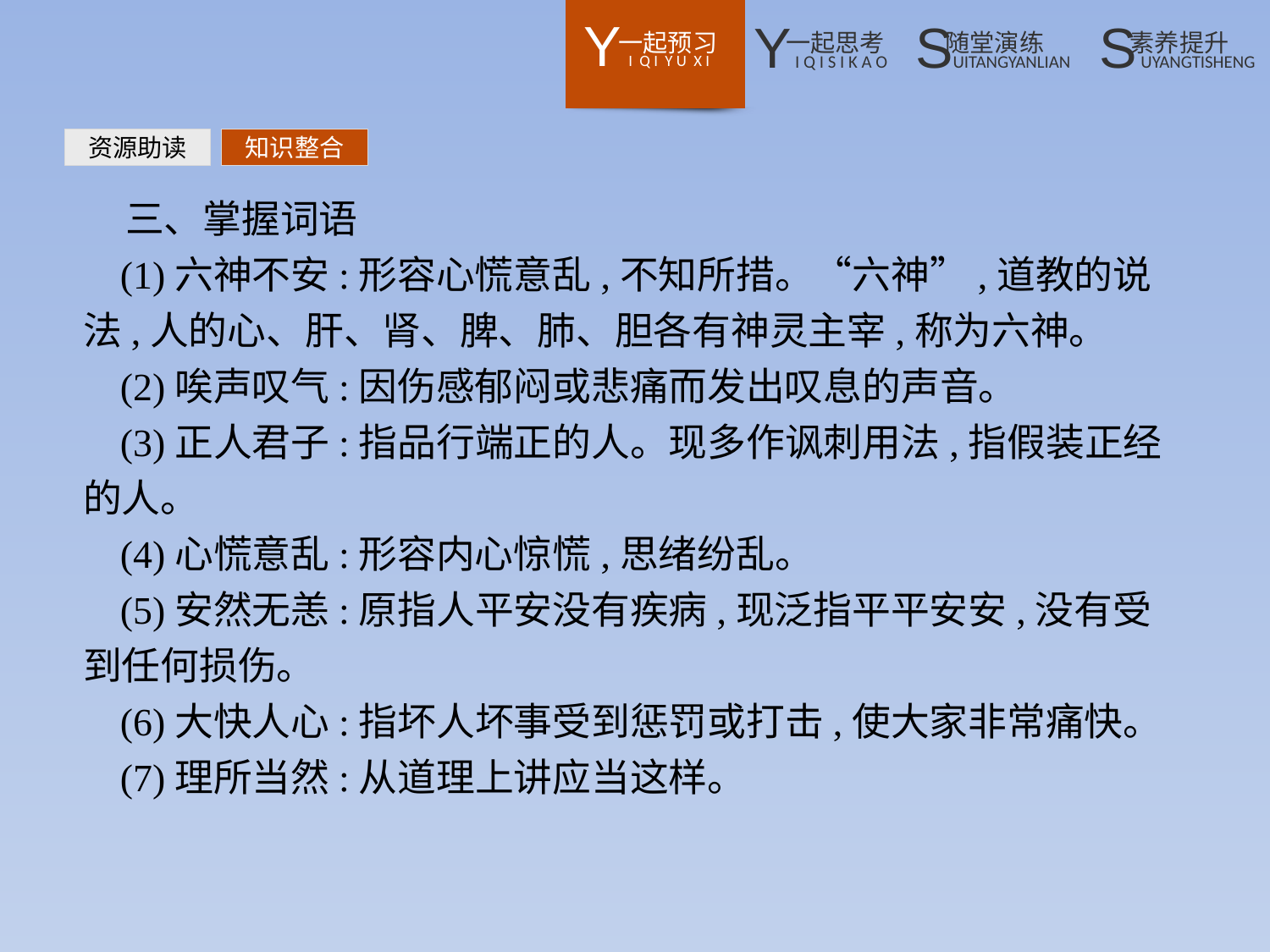

资源助读
知识整合
三、掌握词语
(1)六神不安:形容心慌意乱,不知所措。“六神”,道教的说法,人的心、肝、肾、脾、肺、胆各有神灵主宰,称为六神。
(2)唉声叹气:因伤感郁闷或悲痛而发出叹息的声音。
(3)正人君子:指品行端正的人。现多作讽刺用法,指假装正经的人。
(4)心慌意乱:形容内心惊慌,思绪纷乱。
(5)安然无恙:原指人平安没有疾病,现泛指平平安安,没有受到任何损伤。
(6)大快人心:指坏人坏事受到惩罚或打击,使大家非常痛快。
(7)理所当然:从道理上讲应当这样。